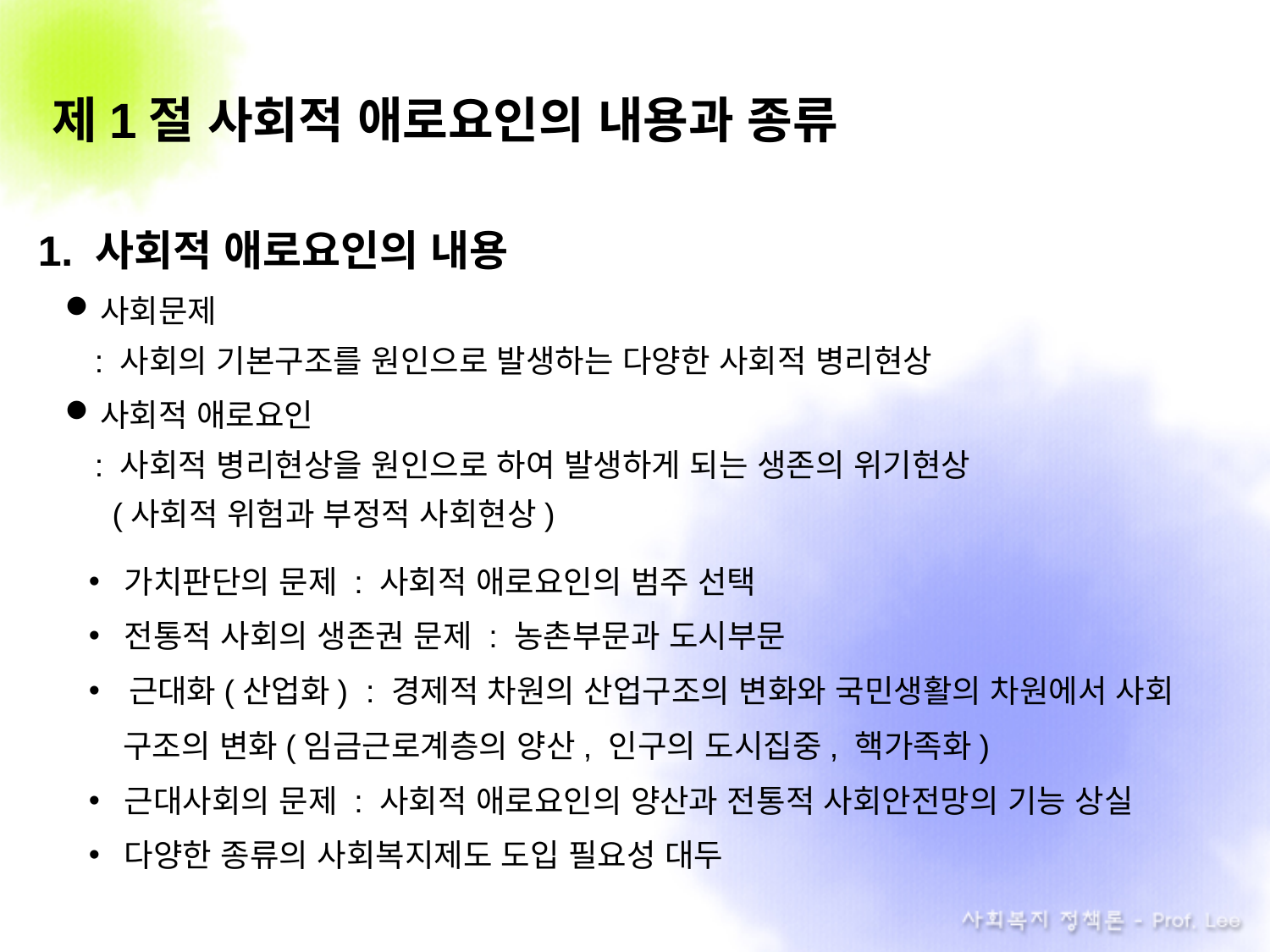

# 제1절 사회적 애로요인의 내용과 종류
1. 사회적 애로요인의 내용
사회문제
  : 사회의 기본구조를 원인으로 발생하는 다양한 사회적 병리현상
사회적 애로요인
  : 사회적 병리현상을 원인으로 하여 발생하게 되는 생존의 위기현상
    (사회적 위험과 부정적 사회현상)
가치판단의 문제 : 사회적 애로요인의 범주 선택
전통적 사회의 생존권 문제 : 농촌부문과 도시부문
 근대화(산업화)  : 경제적 차원의 산업구조의 변화와 국민생활의 차원에서 사회
.. 구조의 변화(임금근로계층의 양산, 인구의 도시집중, 핵가족화)
근대사회의 문제 : 사회적 애로요인의 양산과 전통적 사회안전망의 기능 상실
다양한 종류의 사회복지제도 도입 필요성 대두